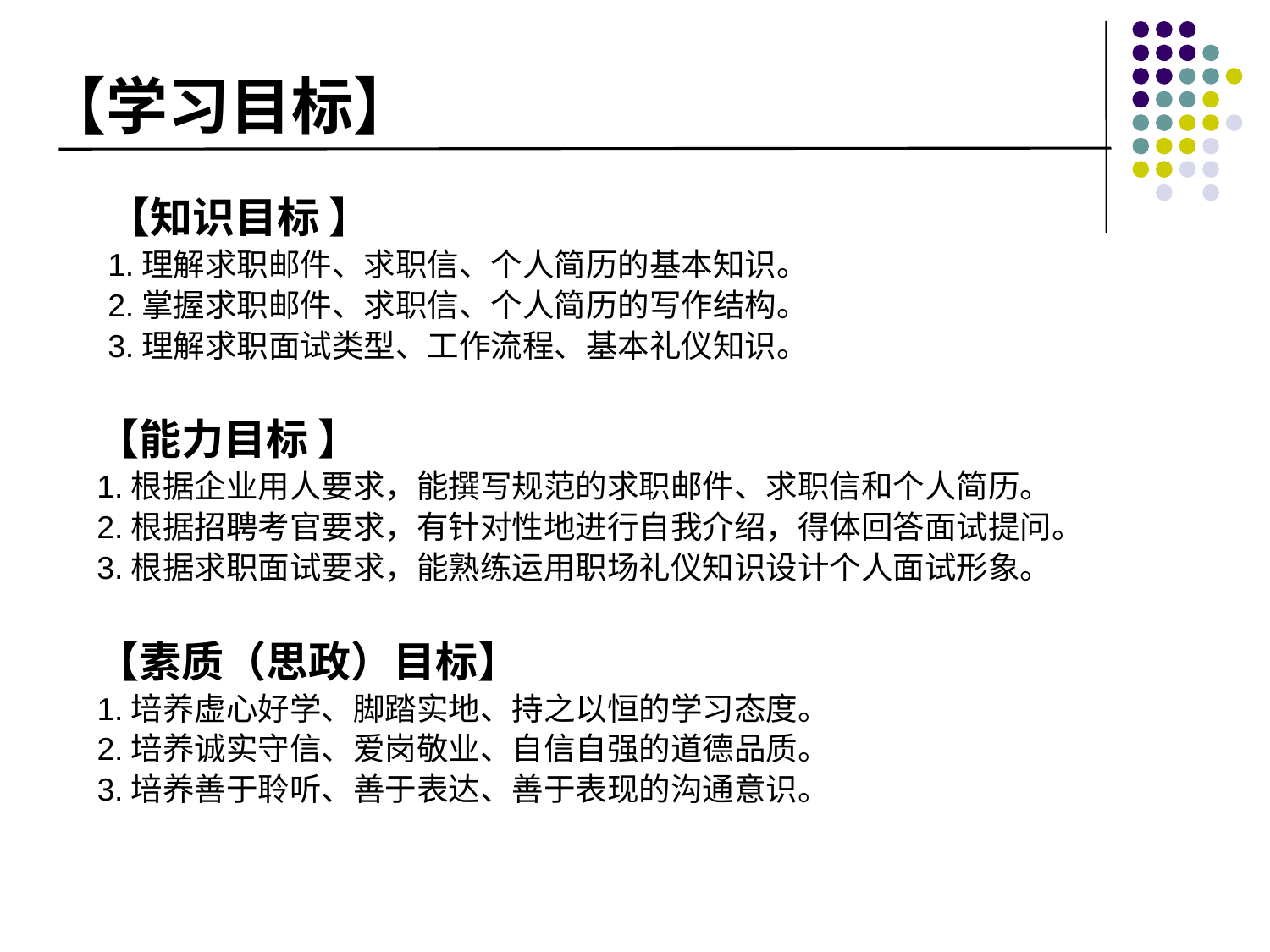

# 【学习目标】
【知识目标 】
1.理解求职邮件、求职信、个人简历的基本知识。
2.掌握求职邮件、求职信、个人简历的写作结构。
3.理解求职面试类型、工作流程、基本礼仪知识。
【能力目标 】
1.根据企业用人要求，能撰写规范的求职邮件、求职信和个人简历。
2.根据招聘考官要求，有针对性地进行自我介绍，得体回答面试提问。
3.根据求职面试要求，能熟练运用职场礼仪知识设计个人面试形象。
【素质（思政）目标】
1.培养虚心好学、脚踏实地、持之以恒的学习态度。
2.培养诚实守信、爱岗敬业、自信自强的道德品质。
3.培养善于聆听、善于表达、善于表现的沟通意识。